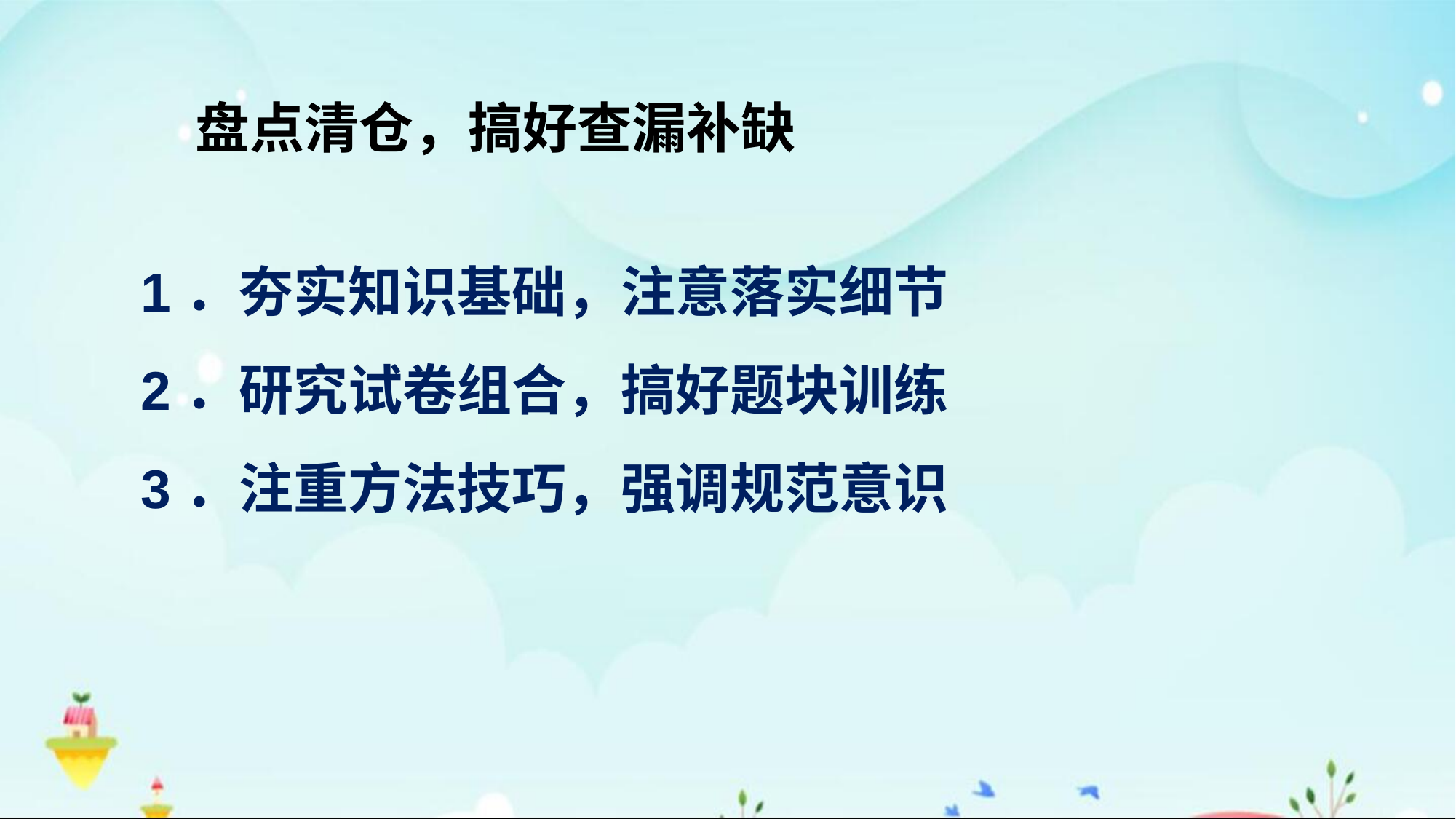

盘点清仓，搞好查漏补缺

   1．夯实知识基础，注意落实细节
   2．研究试卷组合，搞好题块训练
   3．注重方法技巧，强调规范意识